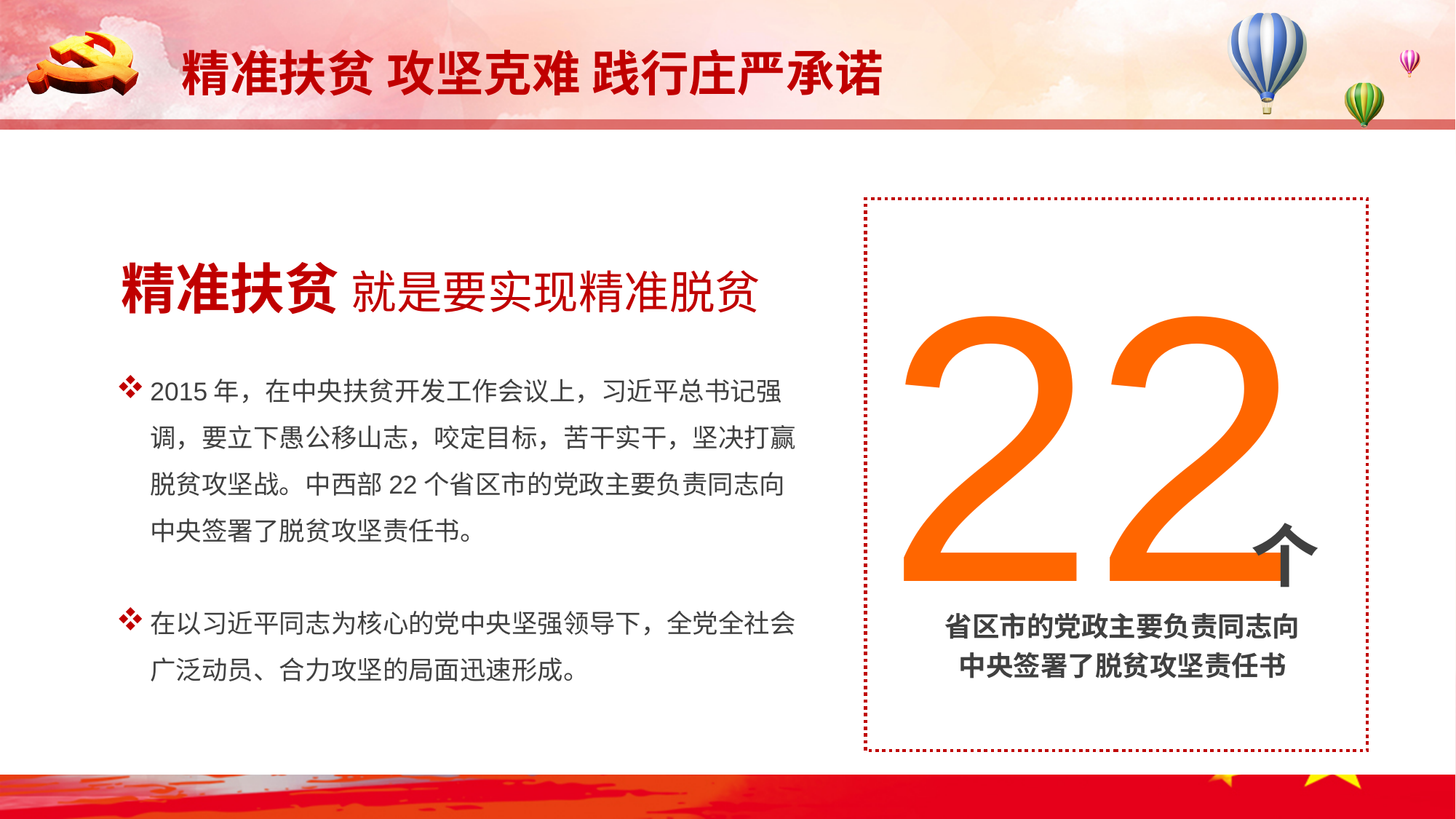

22

精准扶贫 就是要实现精准脱贫
2015年，在中央扶贫开发工作会议上，习近平总书记强调，要立下愚公移山志，咬定目标，苦干实干，坚决打赢脱贫攻坚战。中西部22个省区市的党政主要负责同志向中央签署了脱贫攻坚责任书。

在以习近平同志为核心的党中央坚强领导下，全党全社会广泛动员、合力攻坚的局面迅速形成。
个
省区市的党政主要负责同志向中央签署了脱贫攻坚责任书